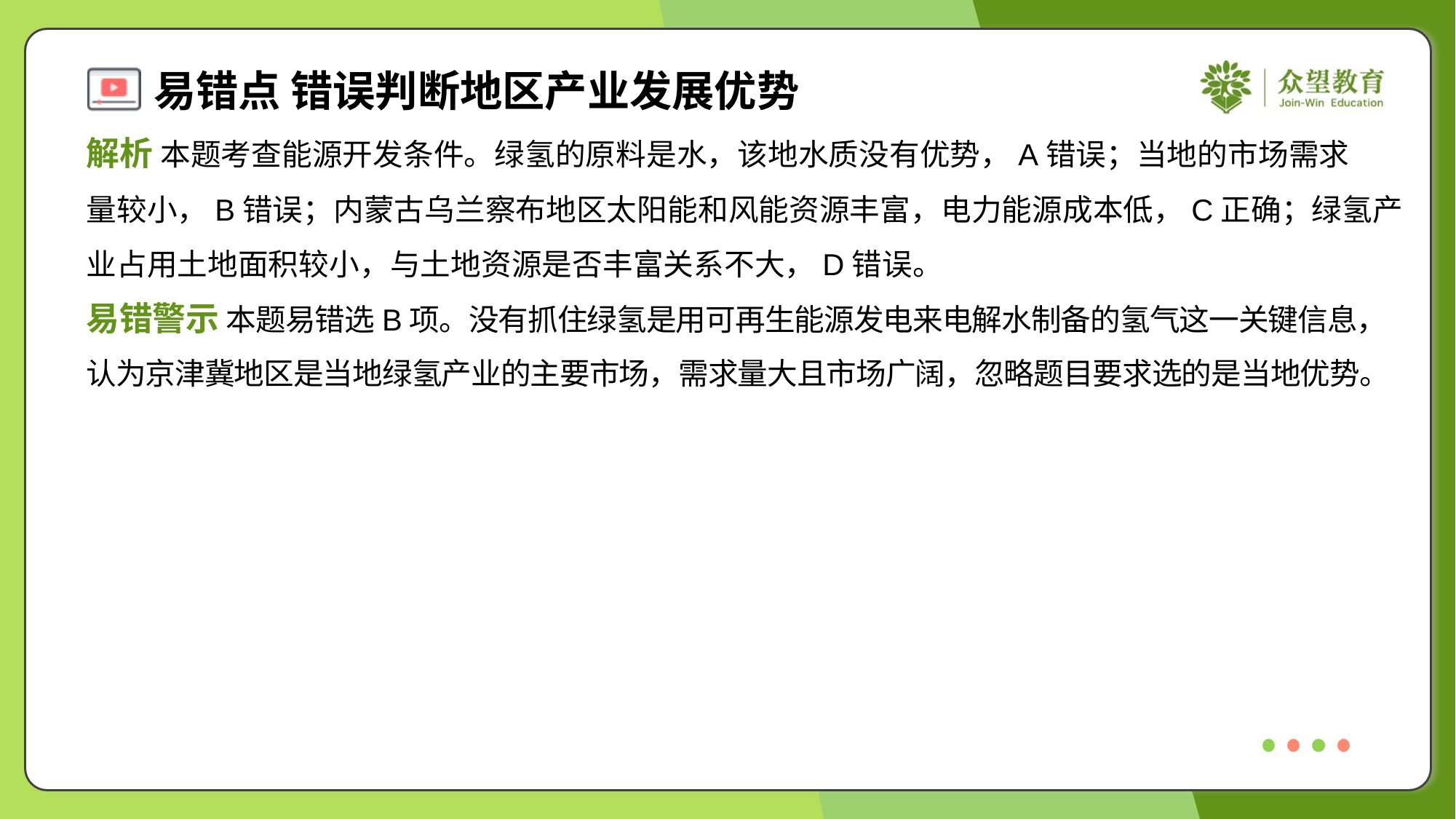

解析 本题考查能源开发条件。绿氢的原料是水，该地水质没有优势，A错误；当地的市场需求
量较小，B错误；内蒙古乌兰察布地区太阳能和风能资源丰富，电力能源成本低，C正确；绿氢产
业占用土地面积较小，与土地资源是否丰富关系不大，D错误。
易错警示 本题易错选B项。没有抓住绿氢是用可再生能源发电来电解水制备的氢气这一关键信息，
认为京津冀地区是当地绿氢产业的主要市场，需求量大且市场广阔，忽略题目要求选的是当地优势。